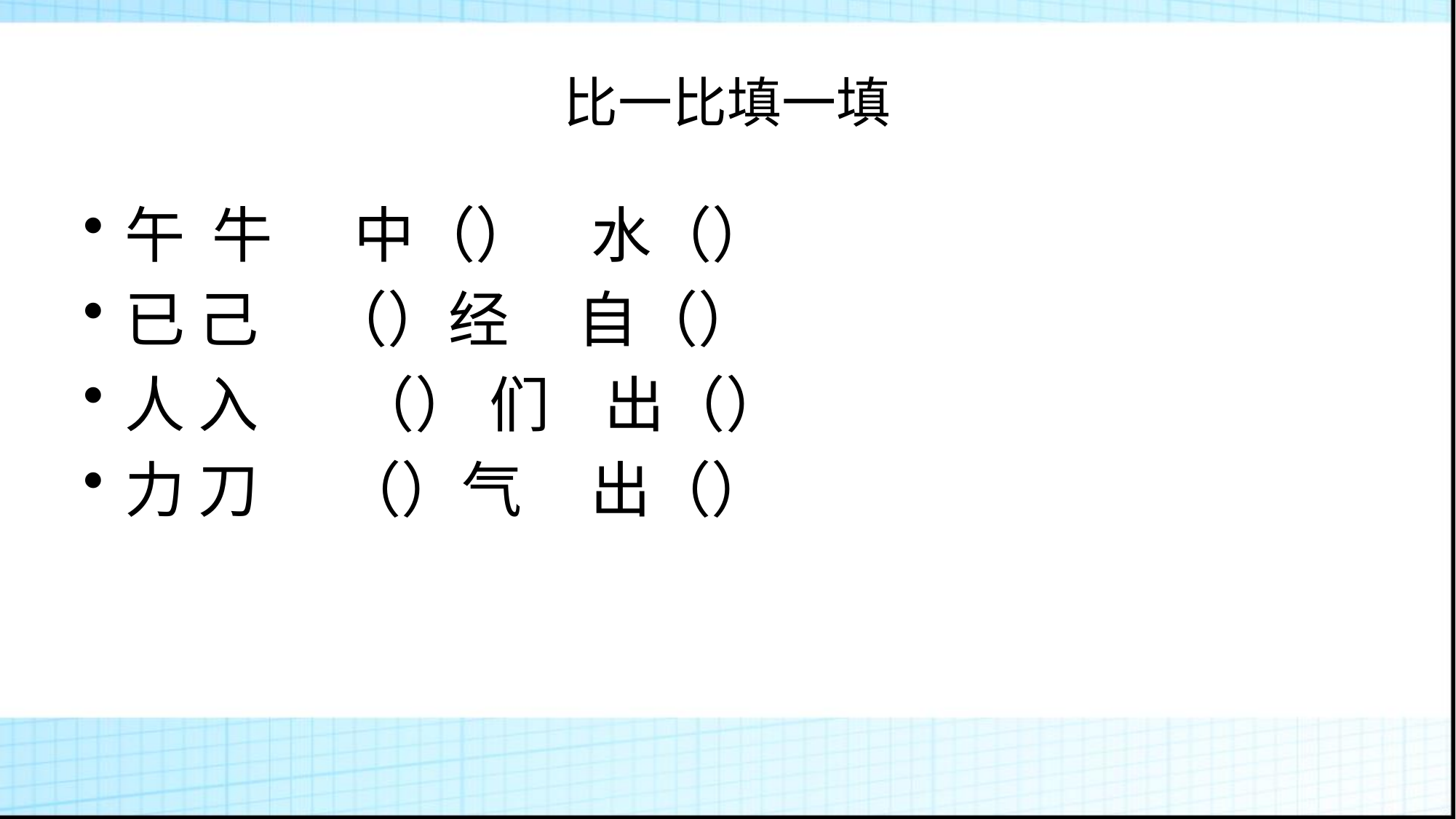

# 比一比填一填
午  牛      中（）    水（）
已 己     （）经     自（）
人 入       （） 们    出（）
力 刀      （）气     出（）